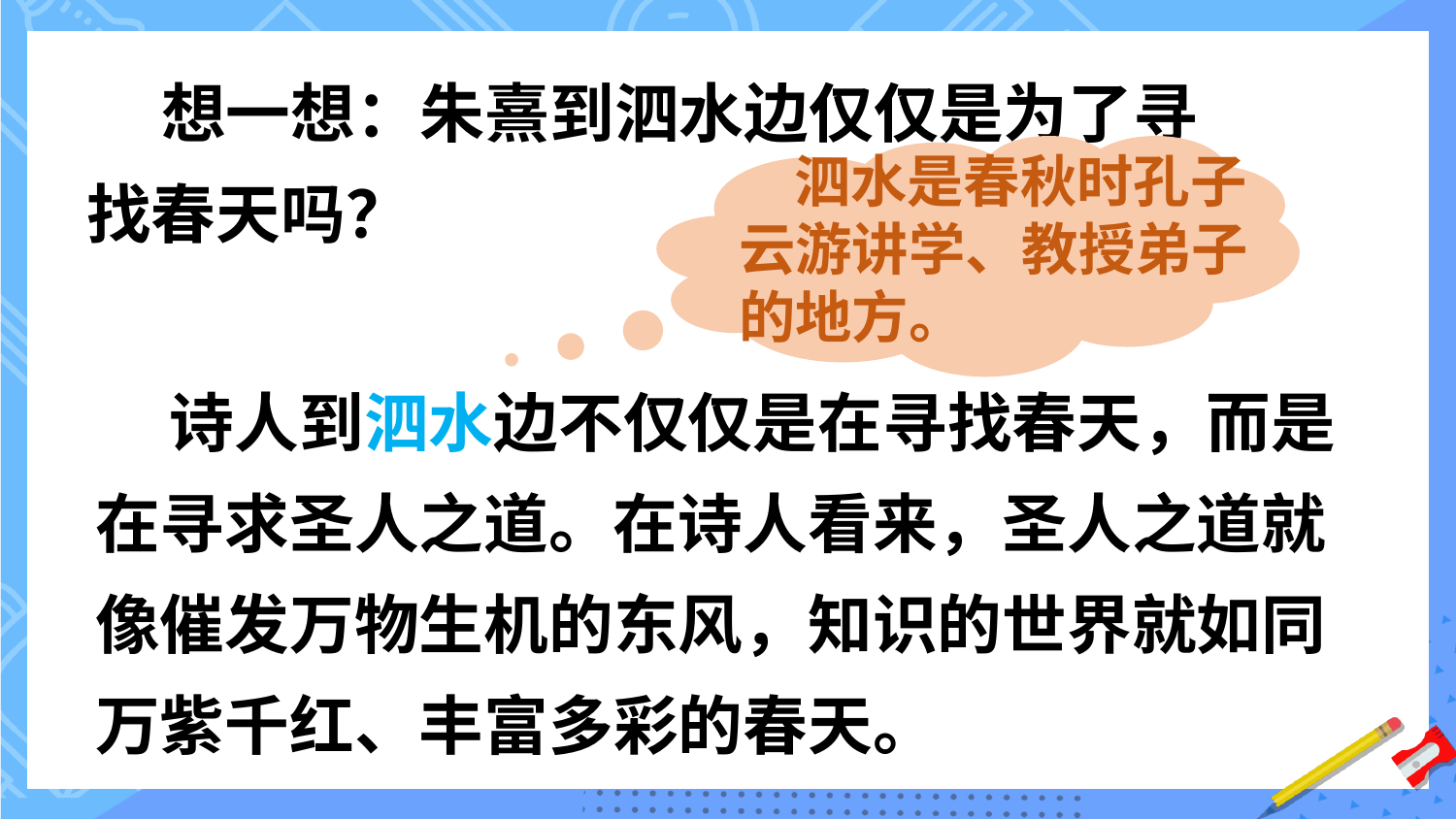

想一想：朱熹到泗水边仅仅是为了寻找春天吗？

    泗水是春秋时孔子云游讲学、教授弟子的地方。
    诗人到泗水边不仅仅是在寻找春天，而是在寻求圣人之道。在诗人看来，圣人之道就像催发万物生机的东风，知识的世界就如同万紫千红、丰富多彩的春天。